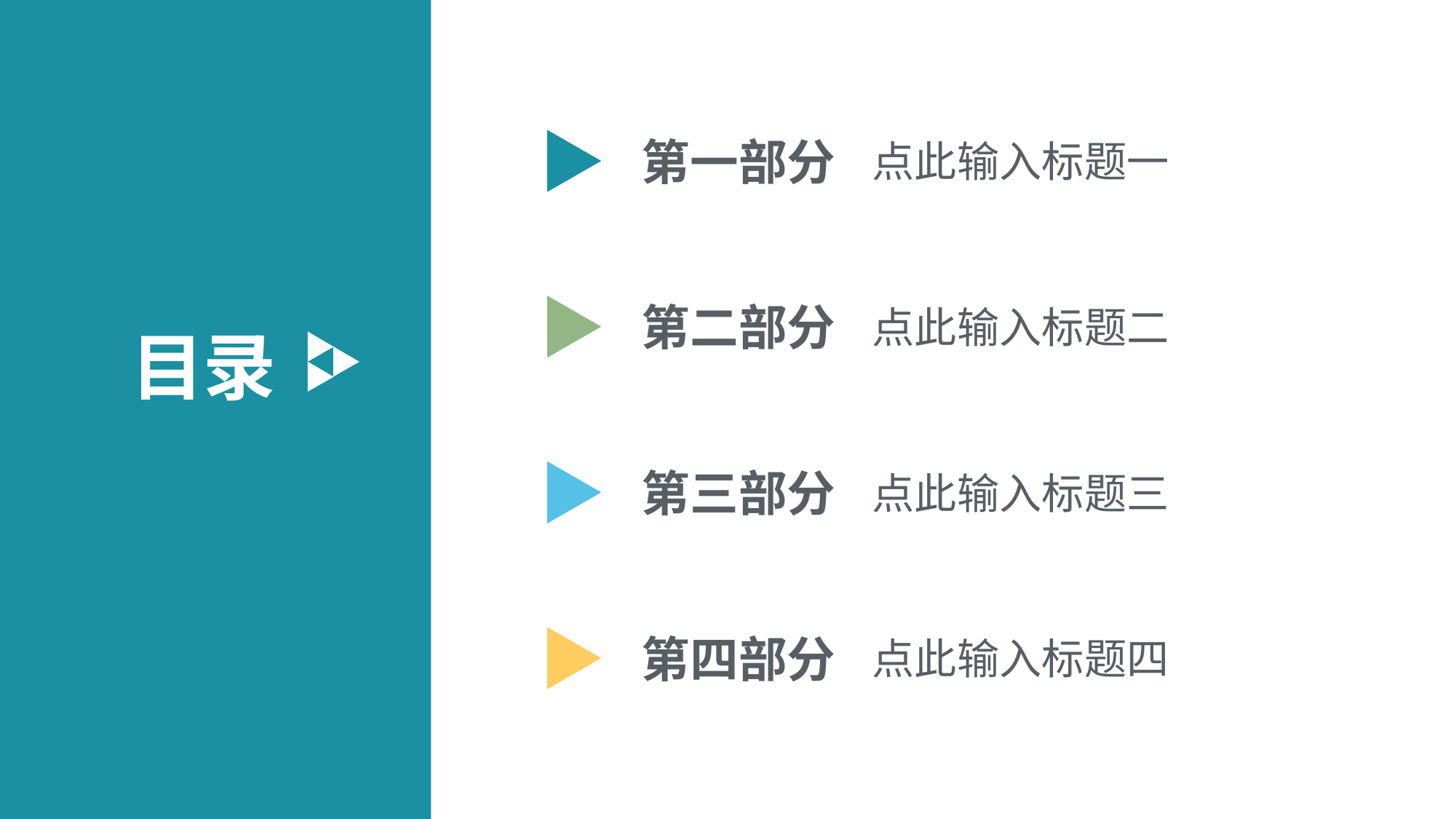

第一部分
点此输入标题一

第二部分
点此输入标题二

目录

第三部分
点此输入标题三

第四部分
点此输入标题四